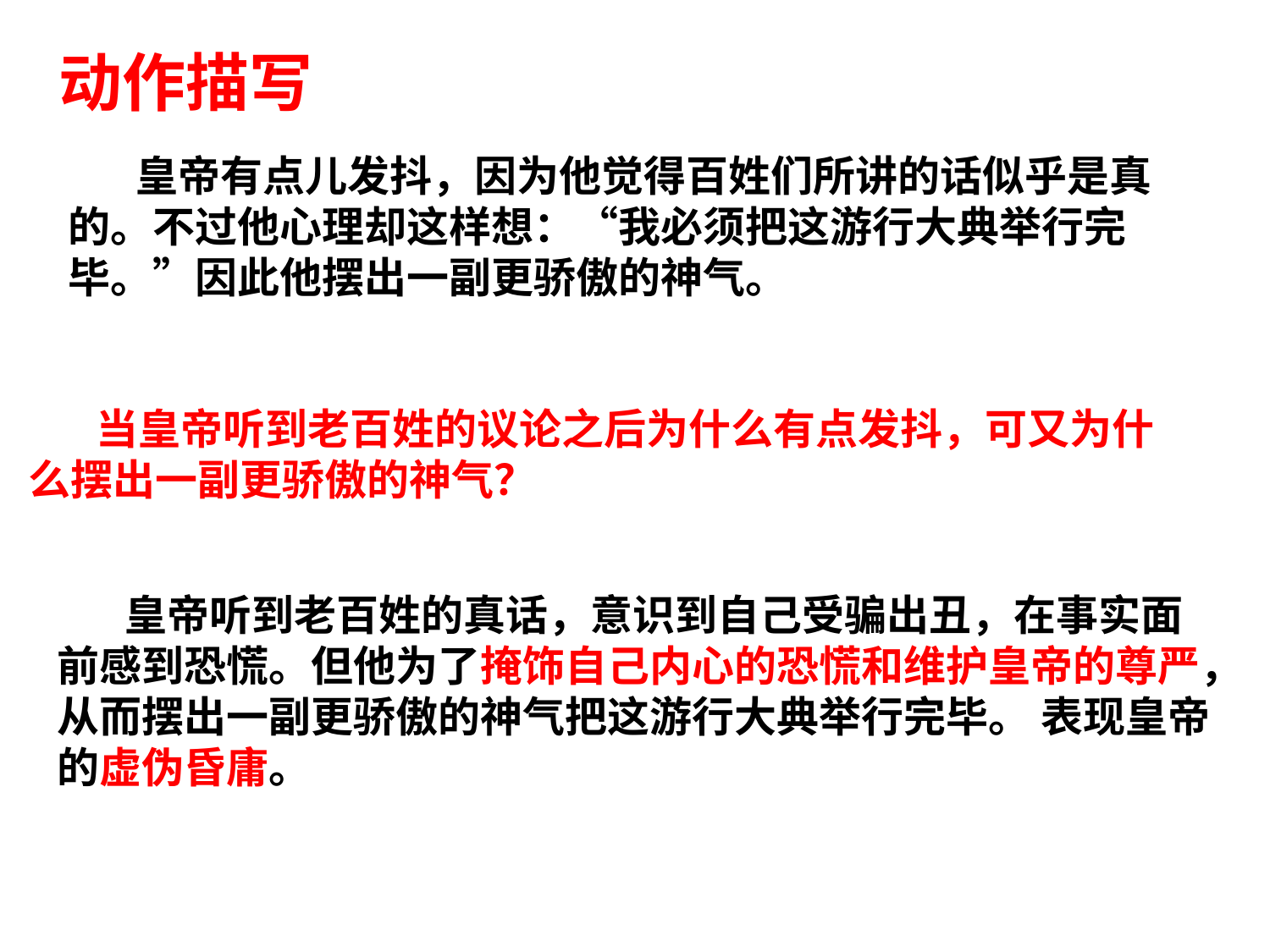

动作描写
      皇帝有点儿发抖，因为他觉得百姓们所讲的话似乎是真的。不过他心理却这样想：“我必须把这游行大典举行完毕。”因此他摆出一副更骄傲的神气。
      当皇帝听到老百姓的议论之后为什么有点发抖，可又为什么摆出一副更骄傲的神气？
      皇帝听到老百姓的真话，意识到自己受骗出丑，在事实面前感到恐慌。但他为了掩饰自己内心的恐慌和维护皇帝的尊严，从而摆出一副更骄傲的神气把这游行大典举行完毕。 表现皇帝的虚伪昏庸。